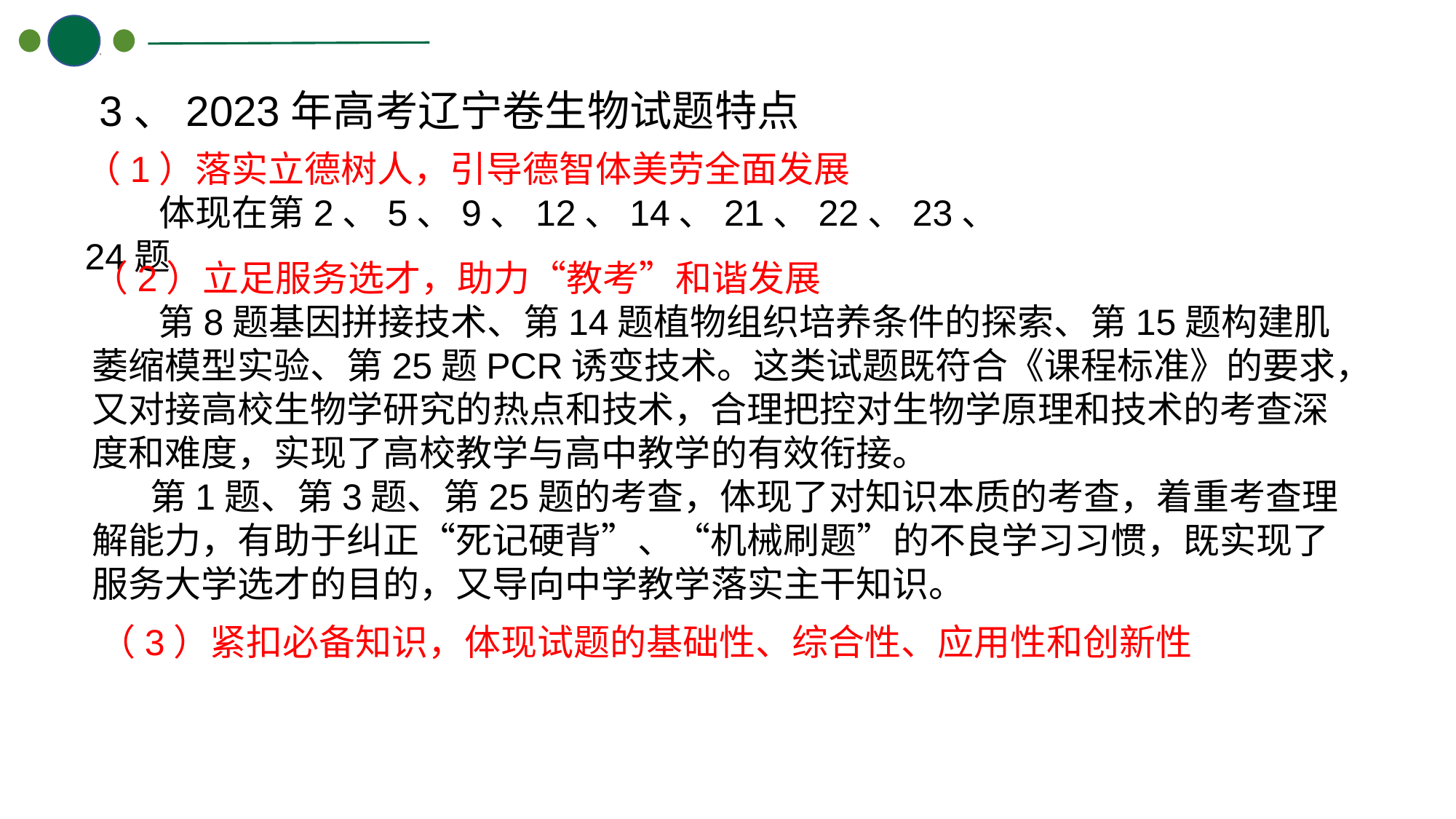

3、2023年高考辽宁卷生物试题特点
（1）落实立德树人，引导德智体美劳全面发展
        体现在第2、5、9、12、14、21、22、23、24题
（2）立足服务选才，助力“教考”和谐发展
       第8题基因拼接技术、第14题植物组织培养条件的探索、第15题构建肌萎缩模型实验、第25题PCR诱变技术。这类试题既符合《课程标准》的要求，又对接高校生物学研究的热点和技术，合理把控对生物学原理和技术的考查深度和难度，实现了高校教学与高中教学的有效衔接。
      第1题、第3题、第25题的考查，体现了对知识本质的考查，着重考查理解能力，有助于纠正“死记硬背”、“机械刷题”的不良学习习惯，既实现了服务大学选才的目的，又导向中学教学落实主干知识。
（3）紧扣必备知识，体现试题的基础性、综合性、应用性和创新性